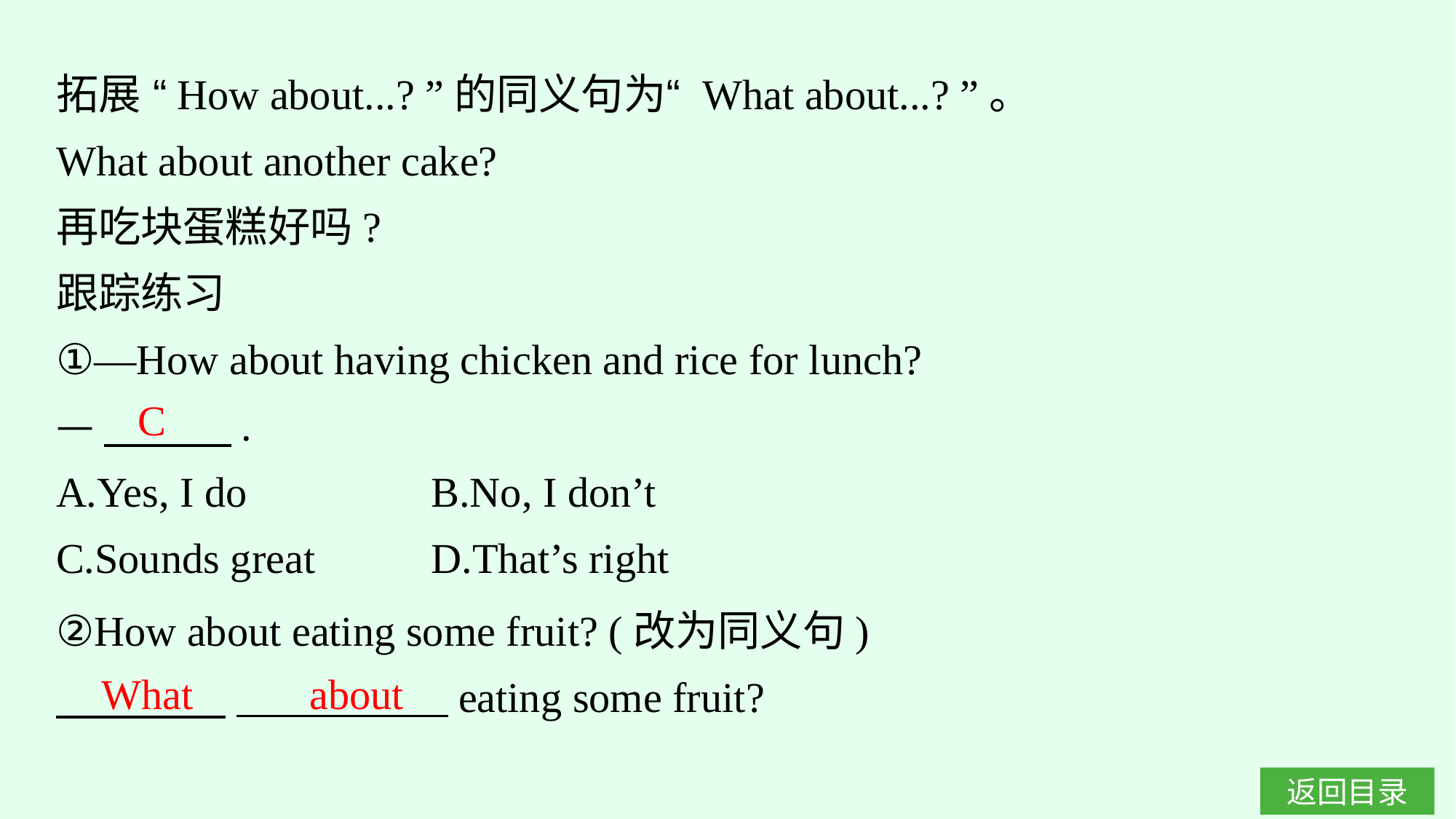

拓展 “How about...? ”的同义句为“ What about...? ”。
What about another cake?
再吃块蛋糕好吗?
跟踪练习
①—How about having chicken and rice for lunch?
—　　　.
A.Yes, I do		B.No, I don’t
C.Sounds great	D.That’s right
C
②How about eating some fruit? (改为同义句)
　　　　 　　　　　eating some fruit?
What           about